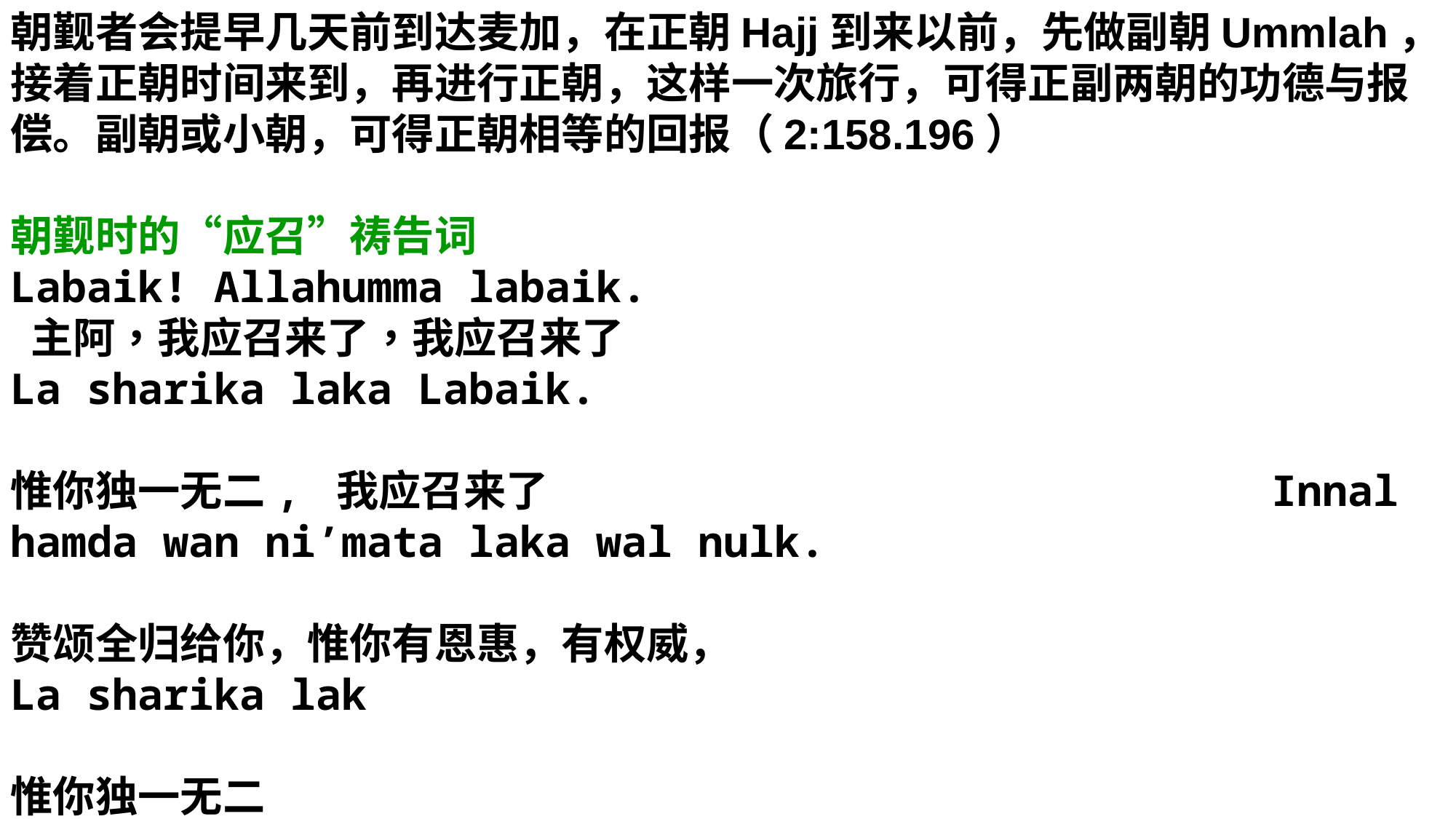

朝觐者会提早几天前到达麦加，在正朝Hajj到来以前，先做副朝Ummlah，接着正朝时间来到，再进行正朝，这样一次旅行，可得正副两朝的功德与报偿。副朝或小朝，可得正朝相等的回报（2:158.196）

朝觐时的“应召”祷告词
Labaik! Allahumma labaik.
 主阿，我应召来了，我应召来了
La sharika laka Labaik.
惟你独一无二, 我应召来了                                                                          Innal hamda wan ni’mata laka wal nulk.
赞颂全归给你，惟你有恩惠，有权威，
La sharika lak
惟你独一无二